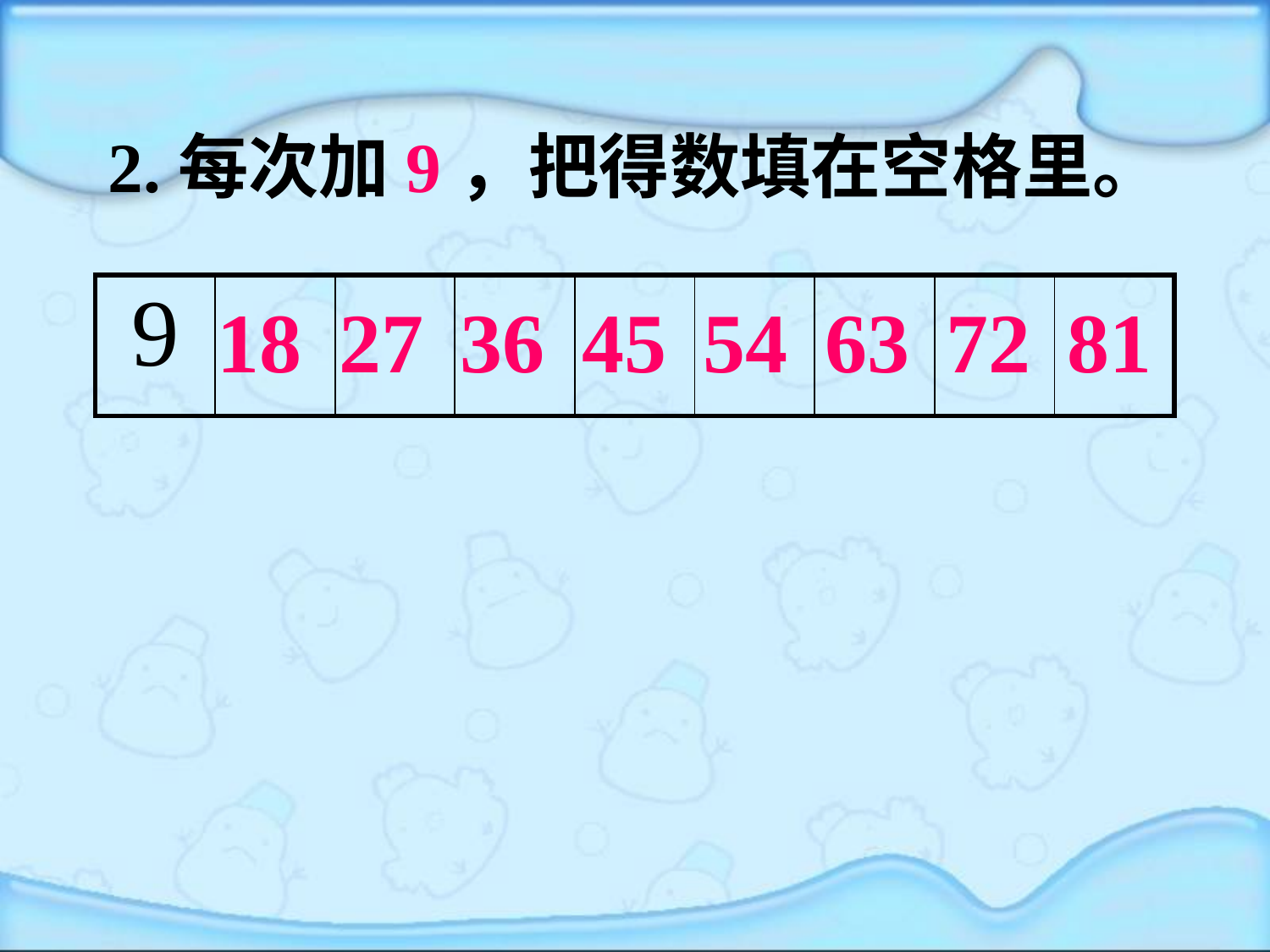

# 2.每次加9，把得数填在空格里。
| 9 |  |  |  |  |  |  |  |  |
| --- | --- | --- | --- | --- | --- | --- | --- | --- |
18
27
36
45
54
63
72
81